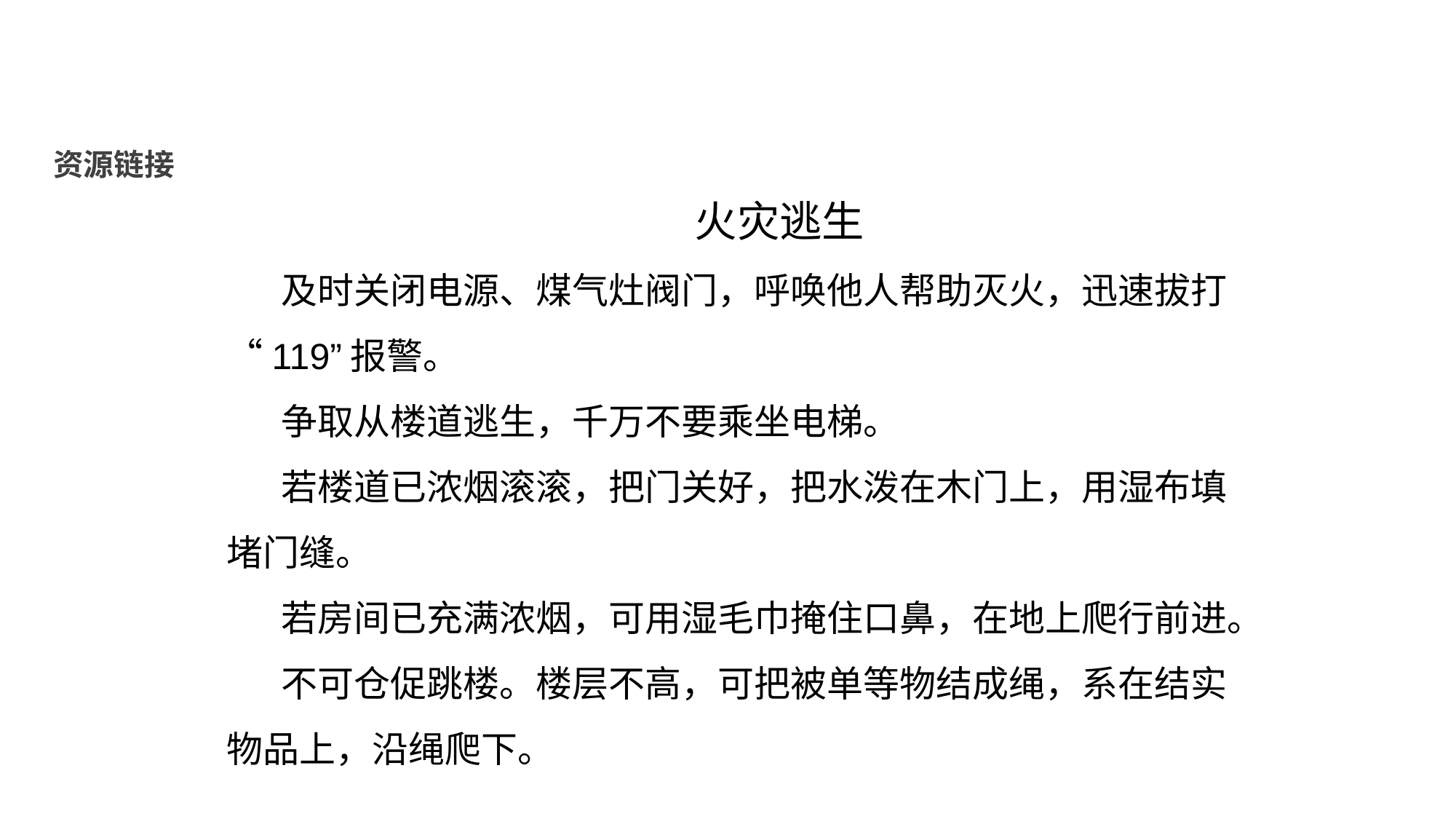

资源链接
 火灾逃生
及时关闭电源、煤气灶阀门，呼唤他人帮助灭火，迅速拔打“119”报警。
争取从楼道逃生，千万不要乘坐电梯。
若楼道已浓烟滚滚，把门关好，把水泼在木门上，用湿布填堵门缝。
若房间已充满浓烟，可用湿毛巾掩住口鼻，在地上爬行前进。
不可仓促跳楼。楼层不高，可把被单等物结成绳，系在结实物品上，沿绳爬下。